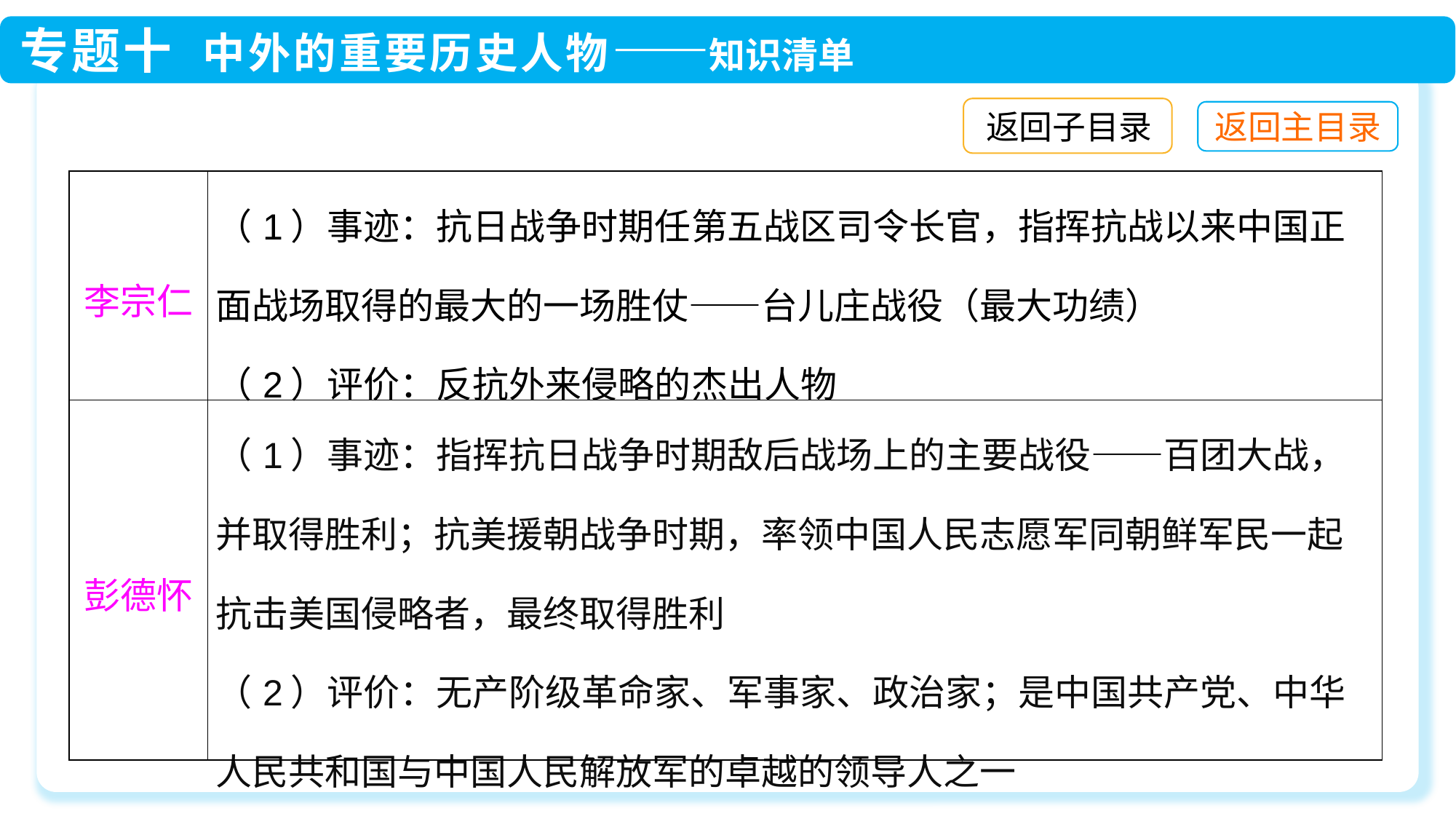

返回子目录
| 李宗仁 | （1）事迹：抗日战争时期任第五战区司令长官，指挥抗战以来中国正面战场取得的最大的一场胜仗——台儿庄战役（最大功绩） （2）评价：反抗外来侵略的杰出人物 |
| --- | --- |
| 彭德怀 | （1）事迹：指挥抗日战争时期敌后战场上的主要战役——百团大战，并取得胜利；抗美援朝战争时期，率领中国人民志愿军同朝鲜军民一起抗击美国侵略者，最终取得胜利 （2）评价：无产阶级革命家、军事家、政治家；是中国共产党、中华人民共和国与中国人民解放军的卓越的领导人之一 |